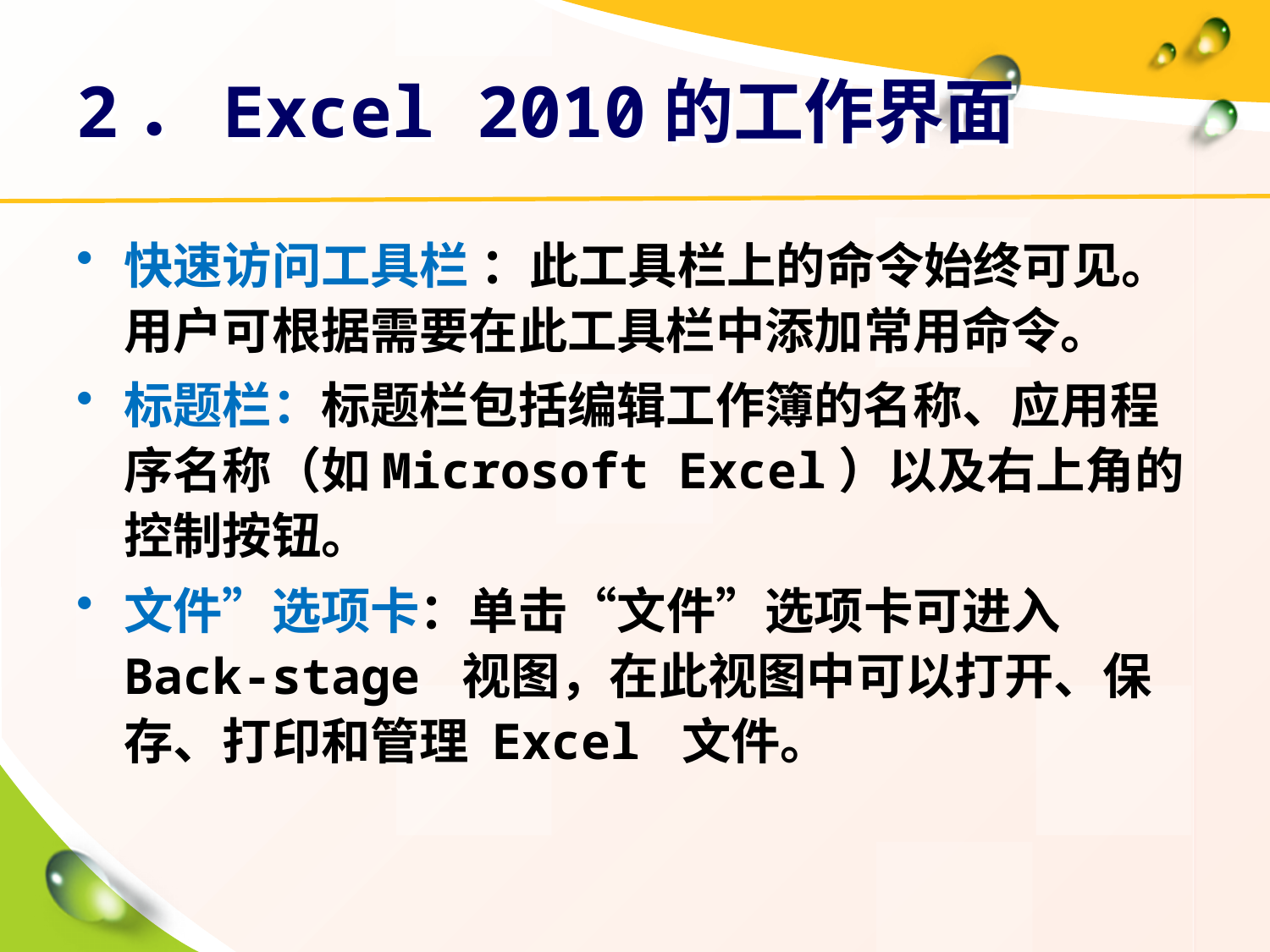

# 2．Excel 2010的工作界面
快速访问工具栏 ：此工具栏上的命令始终可见。用户可根据需要在此工具栏中添加常用命令。
标题栏：标题栏包括编辑工作簿的名称、应用程序名称（如Microsoft Excel）以及右上角的控制按钮。
文件”选项卡：单击“文件”选项卡可进入Back-stage 视图，在此视图中可以打开、保存、打印和管理 Excel 文件。